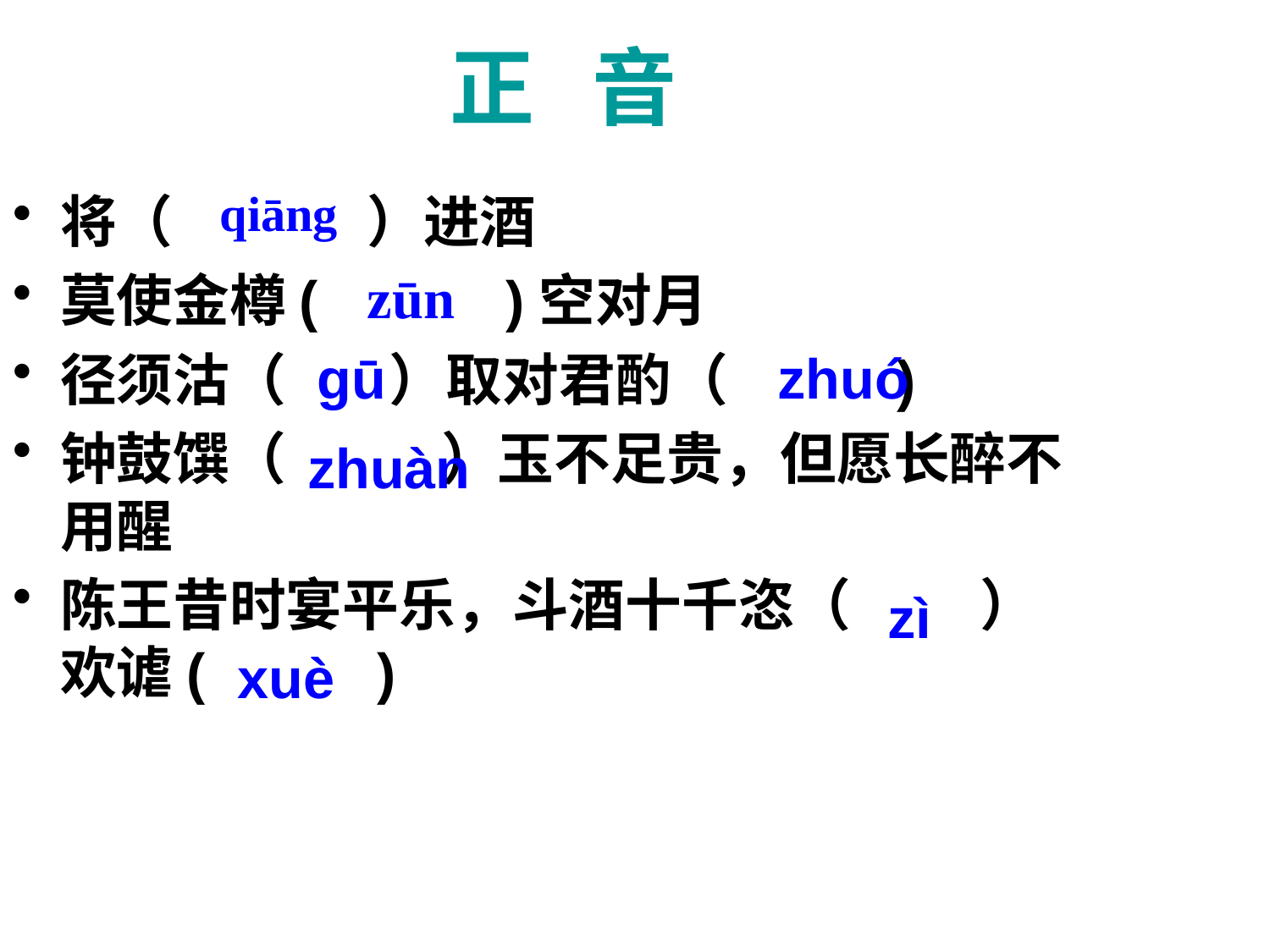

# 正   音
 qiāng
将（               ）进酒
莫使金樽(            )空对月
径须沽（        ）取对君酌（            )
钟鼓馔（            ）玉不足贵，但愿长醉不用醒
陈王昔时宴平乐，斗酒十千恣（          ）欢谑(           )

zūn

gū
zhuó
zhuàn
zì
xuè